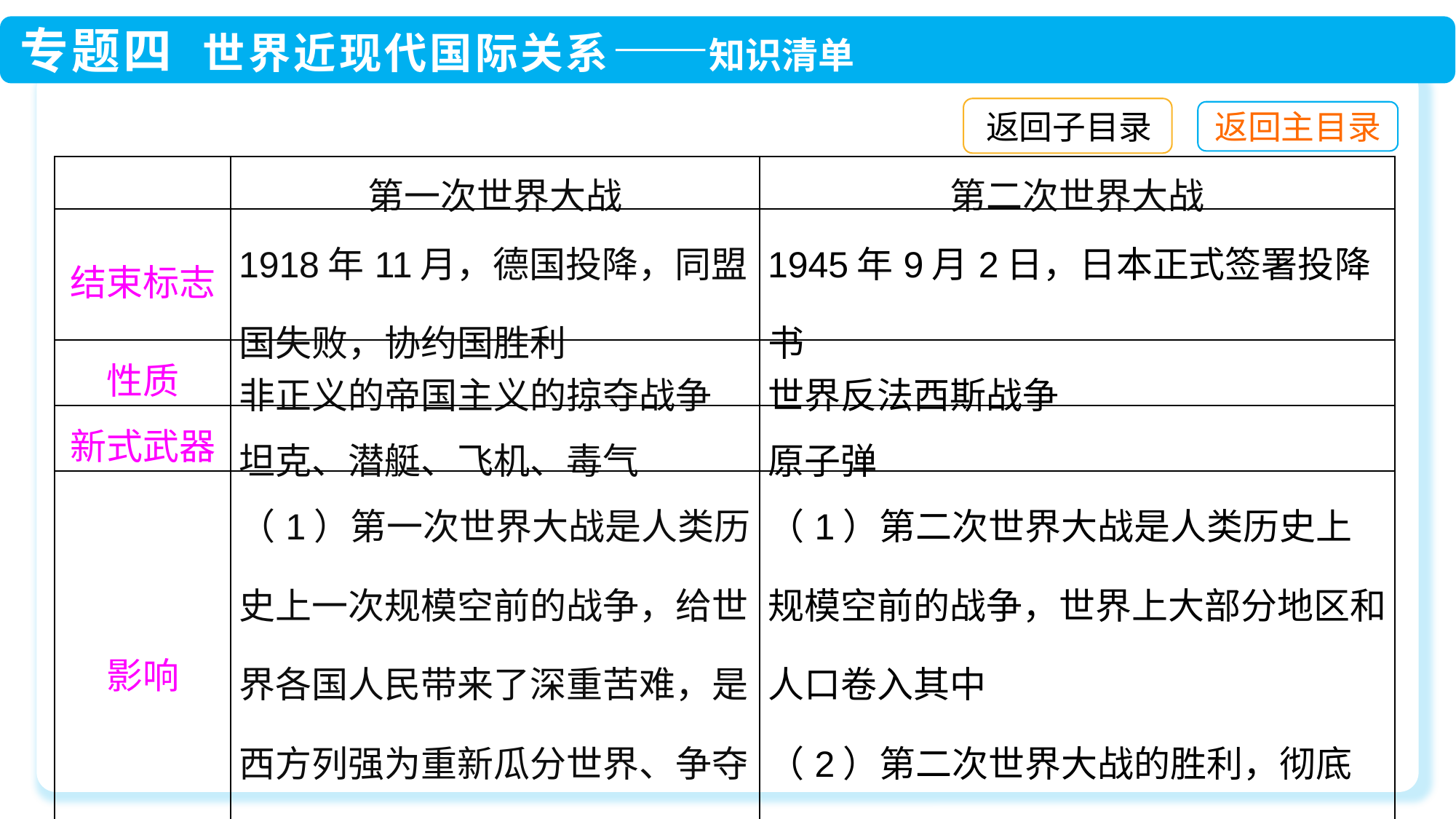

返回子目录
|  | 第一次世界大战 | 第二次世界大战 |
| --- | --- | --- |
| 结束标志 | 1918年11月，德国投降，同盟国失败，协约国胜利 | 1945年9月2日，日本正式签署投降书 |
| 性质 | 非正义的帝国主义的掠夺战争 | 世界反法西斯战争 |
| 新式武器 | 坦克、潜艇、飞机、毒气 | 原子弹 |
| 影响 | （1）第一次世界大战是人类历史上一次规模空前的战争，给世界各国人民带来了深重苦难，是西方列强为重新瓜分世界、争夺世界霸权而发动的一场帝国主义 | （1）第二次世界大战是人类历史上规模空前的战争，世界上大部分地区和人口卷入其中 （2）第二次世界大战的胜利，彻底粉碎了法西斯主义和军国主义通过战争称 |